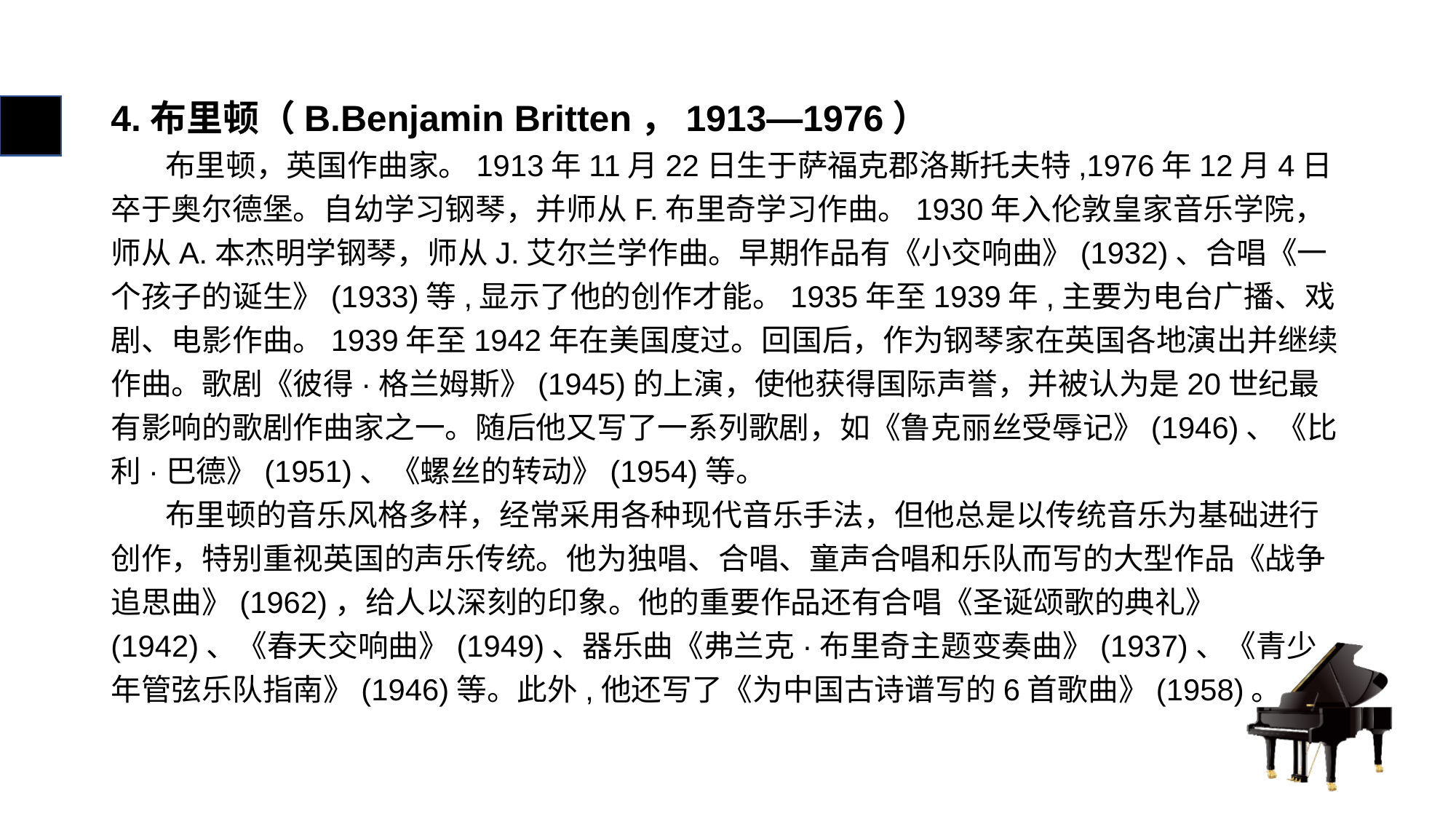

# 4.布里顿（B.Benjamin Britten，1913—1976）
       布里顿，英国作曲家。1913年11月22日生于萨福克郡洛斯托夫特,1976年12月4日卒于奥尔德堡。自幼学习钢琴，并师从F.布里奇学习作曲。1930年入伦敦皇家音乐学院，师从A.本杰明学钢琴，师从J.艾尔兰学作曲。早期作品有《小交响曲》(1932)、合唱《一个孩子的诞生》(1933)等,显示了他的创作才能。1935年至1939年,主要为电台广播、戏剧、电影作曲。1939年至1942年在美国度过。回国后，作为钢琴家在英国各地演出并继续作曲。歌剧《彼得·格兰姆斯》(1945)的上演，使他获得国际声誉，并被认为是20世纪最有影响的歌剧作曲家之一。随后他又写了一系列歌剧，如《鲁克丽丝受辱记》(1946)、《比利·巴德》(1951)、《螺丝的转动》(1954)等。
       布里顿的音乐风格多样，经常采用各种现代音乐手法，但他总是以传统音乐为基础进行创作，特别重视英国的声乐传统。他为独唱、合唱、童声合唱和乐队而写的大型作品《战争追思曲》(1962)，给人以深刻的印象。他的重要作品还有合唱《圣诞颂歌的典礼》(1942)、《春天交响曲》(1949)、器乐曲《弗兰克·布里奇主题变奏曲》(1937)、《青少年管弦乐队指南》(1946)等。此外,他还写了《为中国古诗谱写的6首歌曲》(1958)。